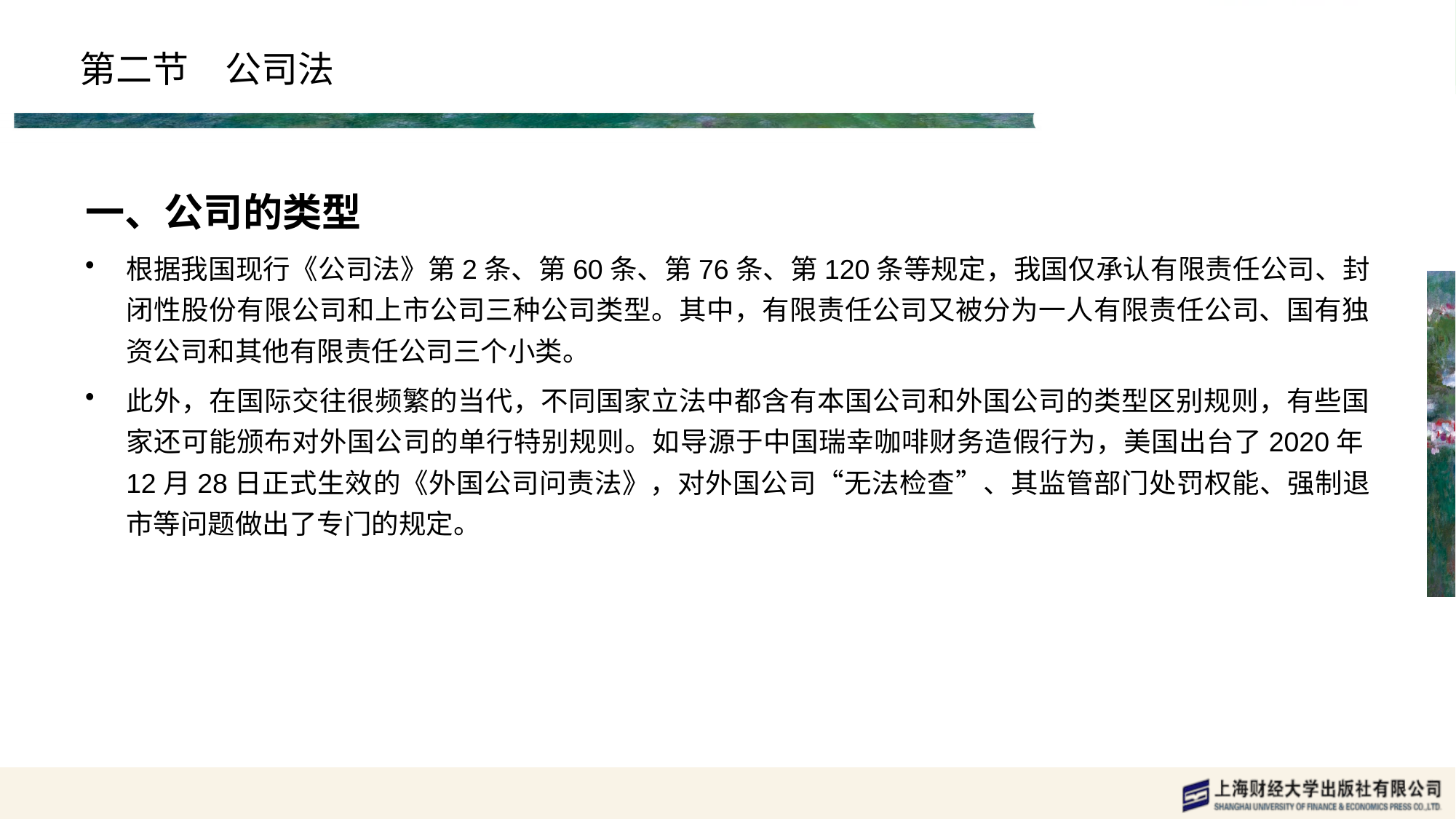

# 第二节　公司法
一、公司的类型
根据我国现行《公司法》第2条、第60条、第76条、第120条等规定，我国仅承认有限责任公司、封闭性股份有限公司和上市公司三种公司类型。其中，有限责任公司又被分为一人有限责任公司、国有独资公司和其他有限责任公司三个小类。
此外，在国际交往很频繁的当代，不同国家立法中都含有本国公司和外国公司的类型区别规则，有些国家还可能颁布对外国公司的单行特别规则。如导源于中国瑞幸咖啡财务造假行为，美国出台了2020年12月28日正式生效的《外国公司问责法》，对外国公司“无法检查”、其监管部门处罚权能、强制退市等问题做出了专门的规定。